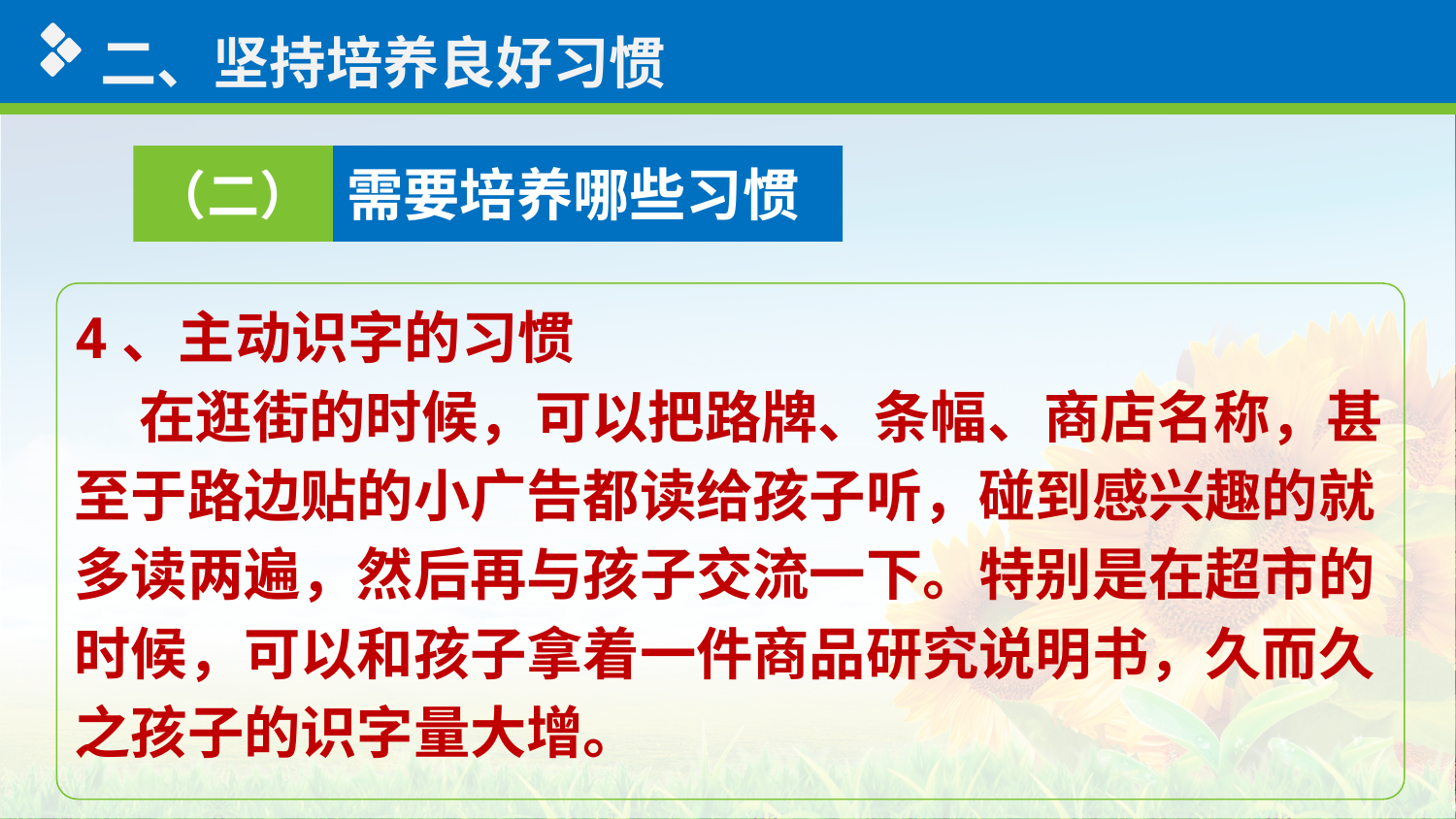

二、坚持培养良好习惯

（二）
需要培养哪些习惯

4、主动识字的习惯
    在逛街的时候，可以把路牌、条幅、商店名称，甚至于路边贴的小广告都读给孩子听，碰到感兴趣的就多读两遍，然后再与孩子交流一下。特别是在超市的时候，可以和孩子拿着一件商品研究说明书，久而久之孩子的识字量大增。